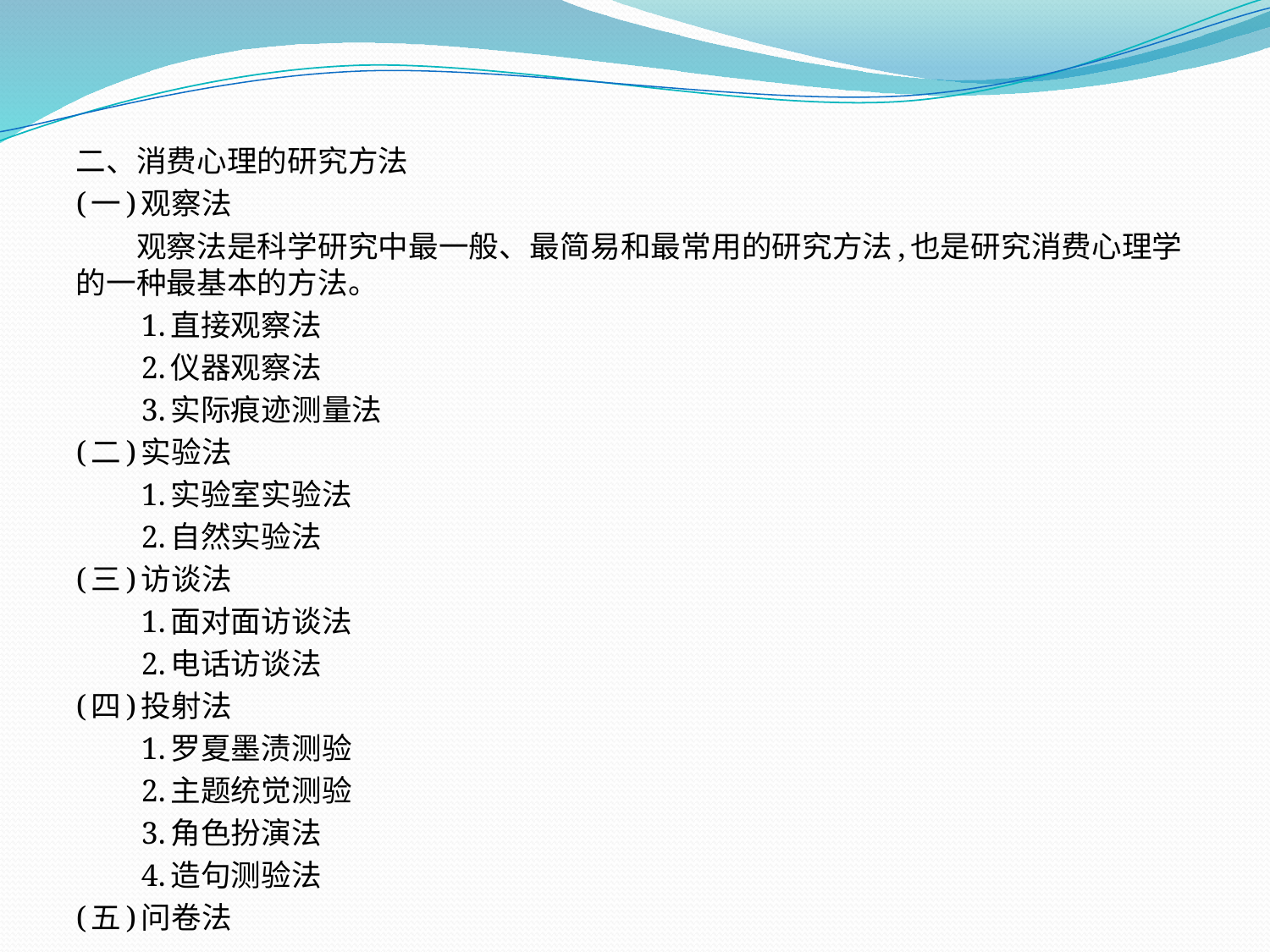

二、消费心理的研究方法
(一)观察法
　　观察法是科学研究中最一般、最简易和最常用的研究方法,也是研究消费心理学的一种最基本的方法。
　　1.直接观察法
　　2.仪器观察法
　　3.实际痕迹测量法
(二)实验法
　　1.实验室实验法
　　2.自然实验法
(三)访谈法
　　1.面对面访谈法
　　2.电话访谈法
(四)投射法
　　1.罗夏墨渍测验
　　2.主题统觉测验
　　3.角色扮演法
　　4.造句测验法
(五)问卷法